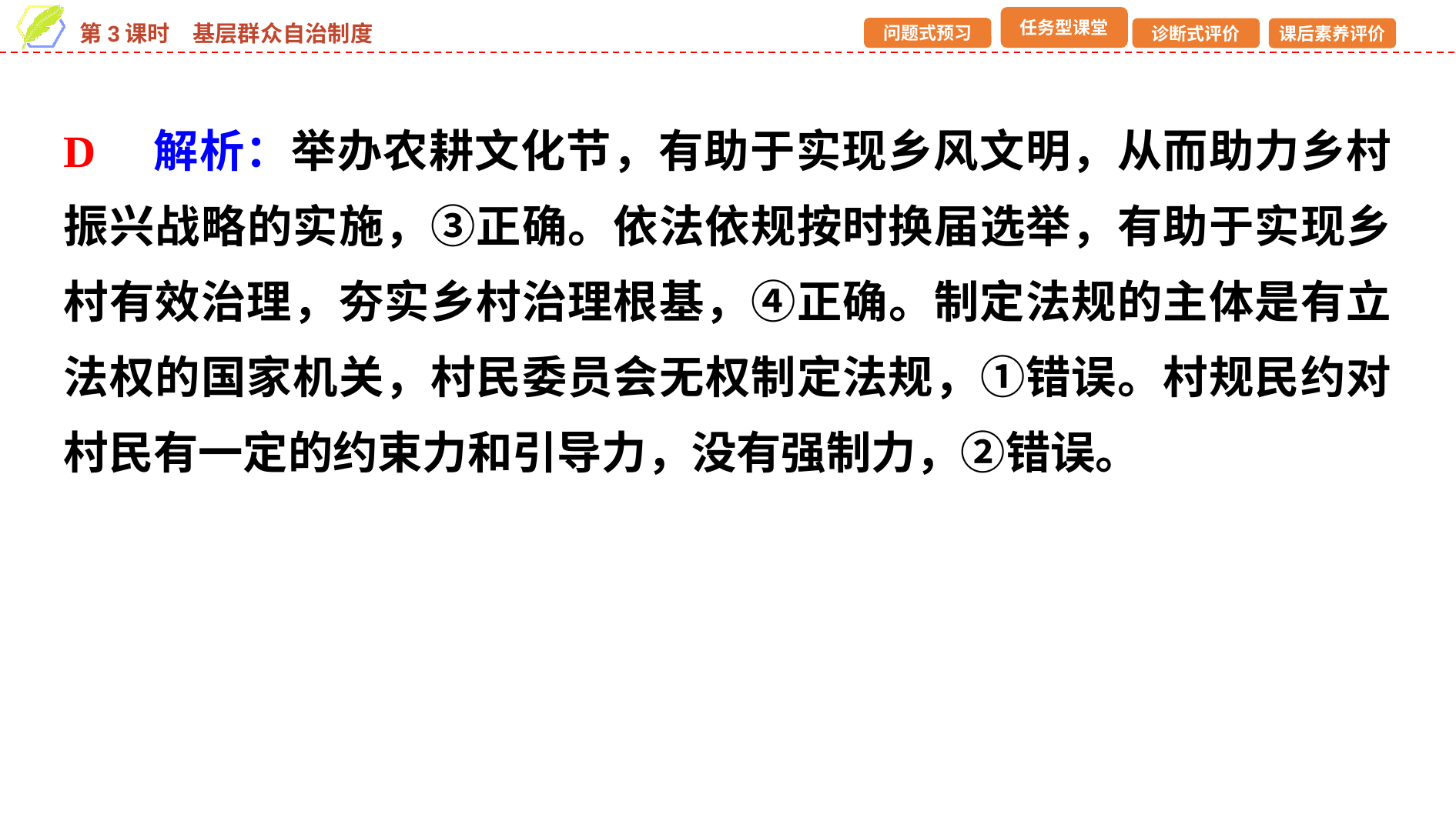

D　解析：举办农耕文化节，有助于实现乡风文明，从而助力乡村振兴战略的实施，③正确。依法依规按时换届选举，有助于实现乡村有效治理，夯实乡村治理根基，④正确。制定法规的主体是有立法权的国家机关，村民委员会无权制定法规，①错误。村规民约对村民有一定的约束力和引导力，没有强制力，②错误。